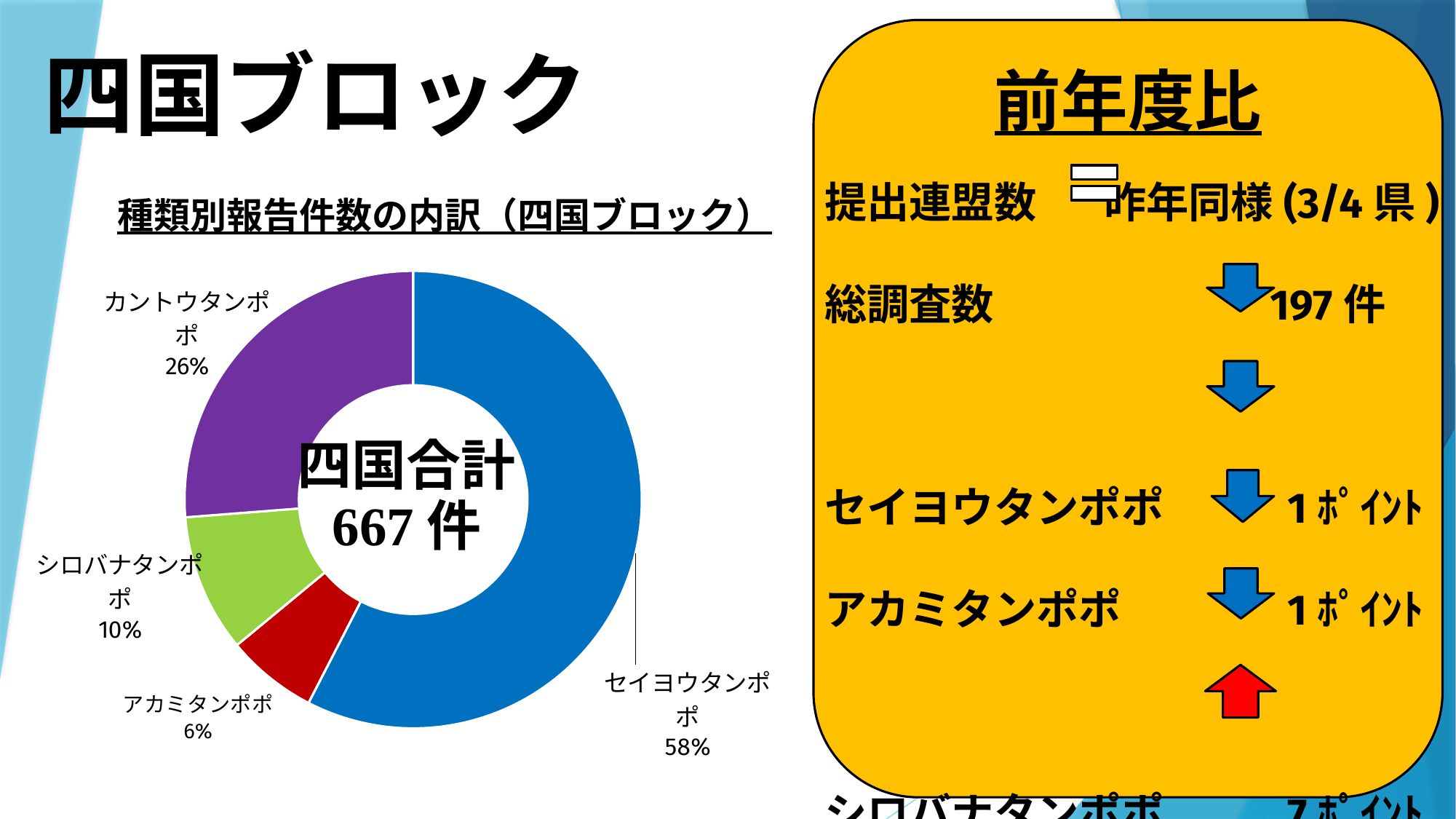

前年度比

四国ブロック
提出連盟数       昨年同様(3/4県)
総調査数　　　　          197件
セイヨウタンポポ　   　1ﾎﾟｲﾝﾄ
アカミタンポポ　　   　1ﾎﾟｲﾝﾄ
シロバナタンポポ　   　7ﾎﾟｲﾝﾄ
カントウタンポポ 　  　7ﾎﾟｲﾝﾄ

### Chart

| Category |  |
|---|---|
| セイヨウタンポポ | 57.5712143928036 |
| アカミタンポポ | 6.446776611694154 |
| シロバナタンポポ | 9.745127436281859 |
| カントウタンポポ | 26.236881559220386 |
種類別報告件数の内訳（四国ブロック）